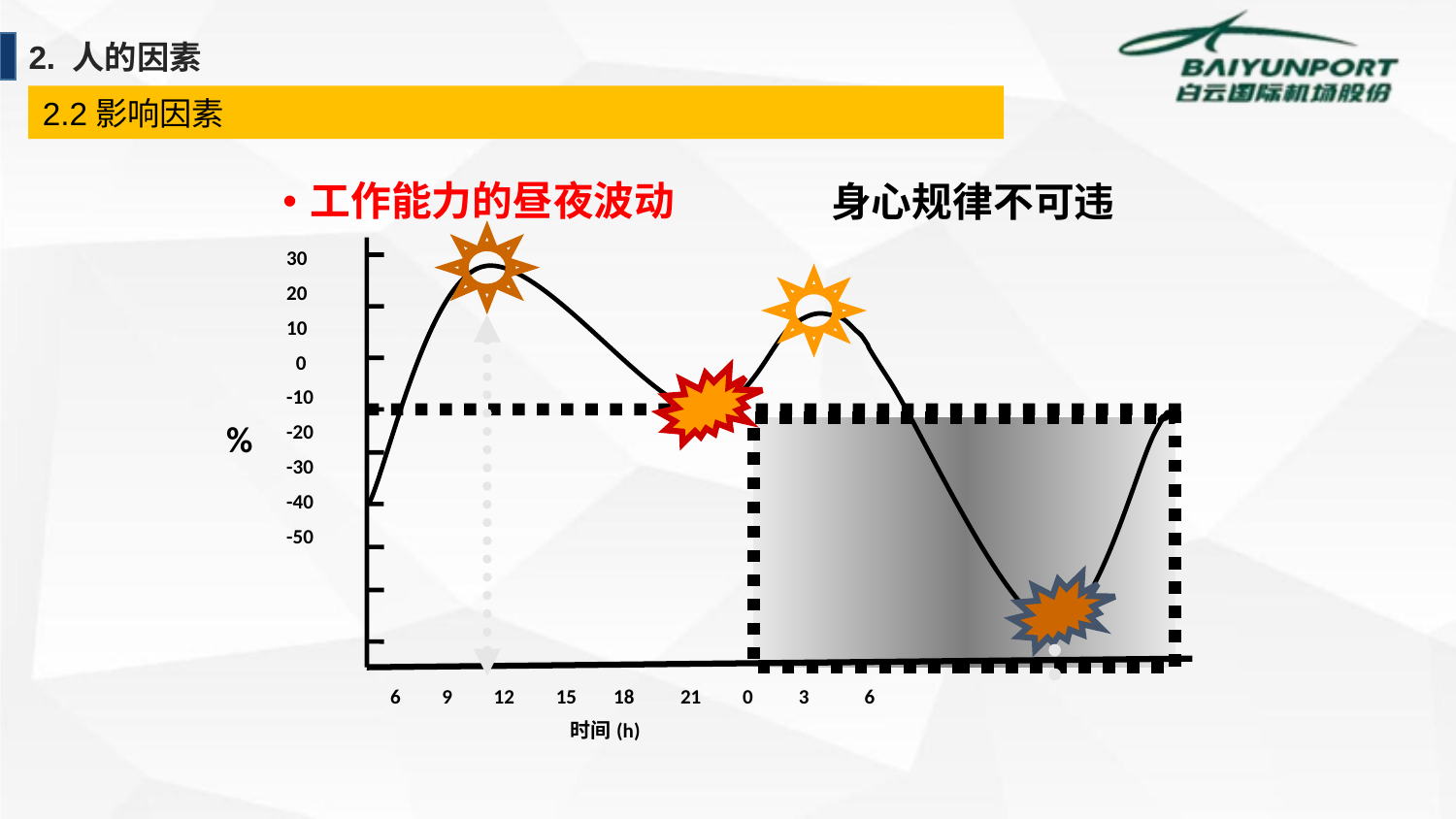

2. 人的因素

2.2影响因素
身心规律不可违
工作能力的昼夜波动

30
20
10
  0
-10
-20
-30
-40
-50

%

  6         9         12         15        18          21         0          3            6
                                        时间(h)